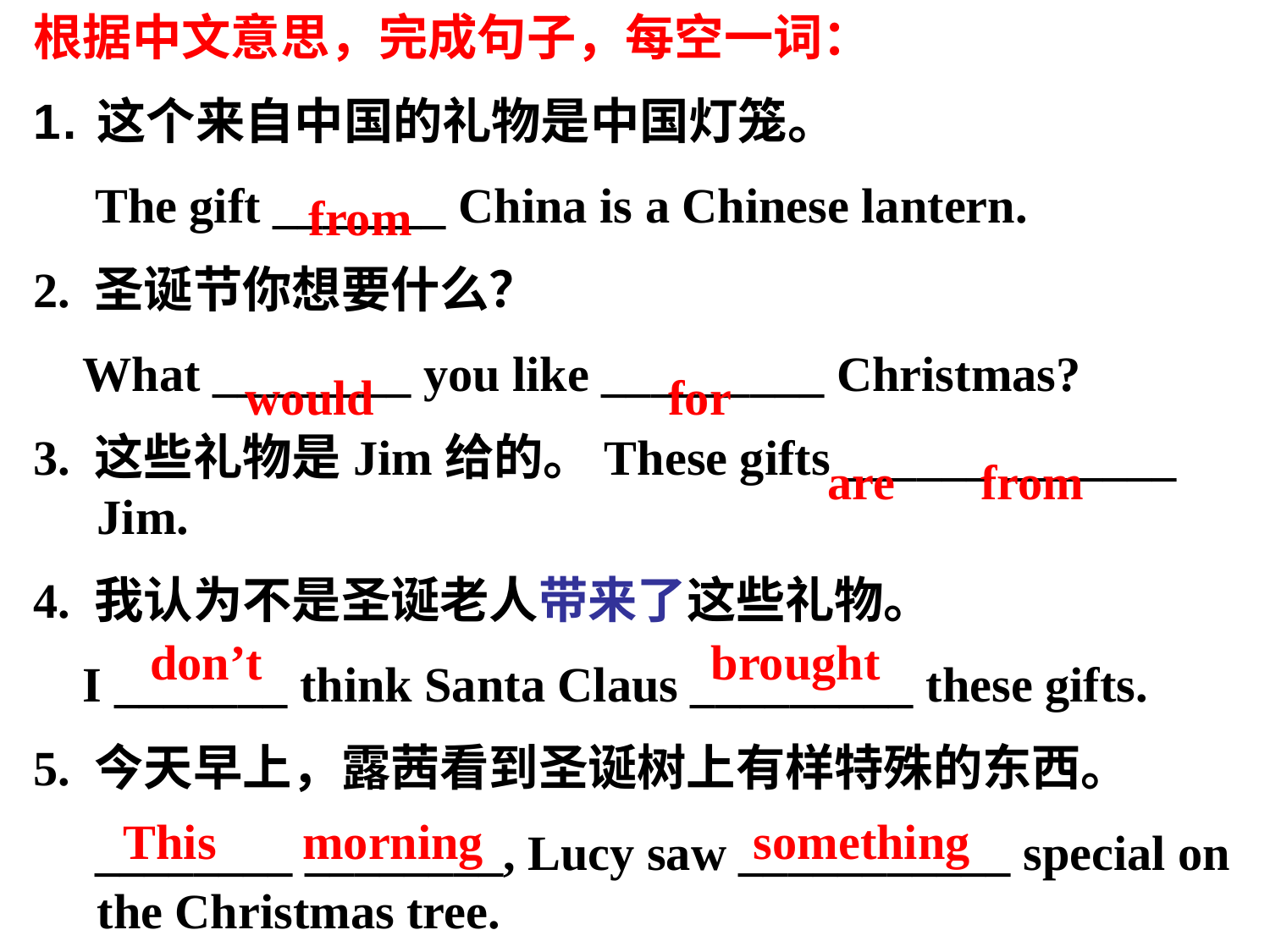

根据中文意思，完成句子，每空一词：
这个来自中国的礼物是中国灯笼。
     The gift _______ China is a Chinese lantern.
2. 圣诞节你想要什么？
    What ________ you like _________ Christmas?
3. 这些礼物是Jim给的。These gifts ______ _______ Jim.
4. 我认为不是圣诞老人带来了这些礼物。
    I _______ think Santa Claus _________ these gifts.
5. 今天早上，露茜看到圣诞树上有样特殊的东西。
     ________ ________, Lucy saw ___________ special on the Christmas tree.
from
would
for
are       from
don’t
brought
   This       morning
something